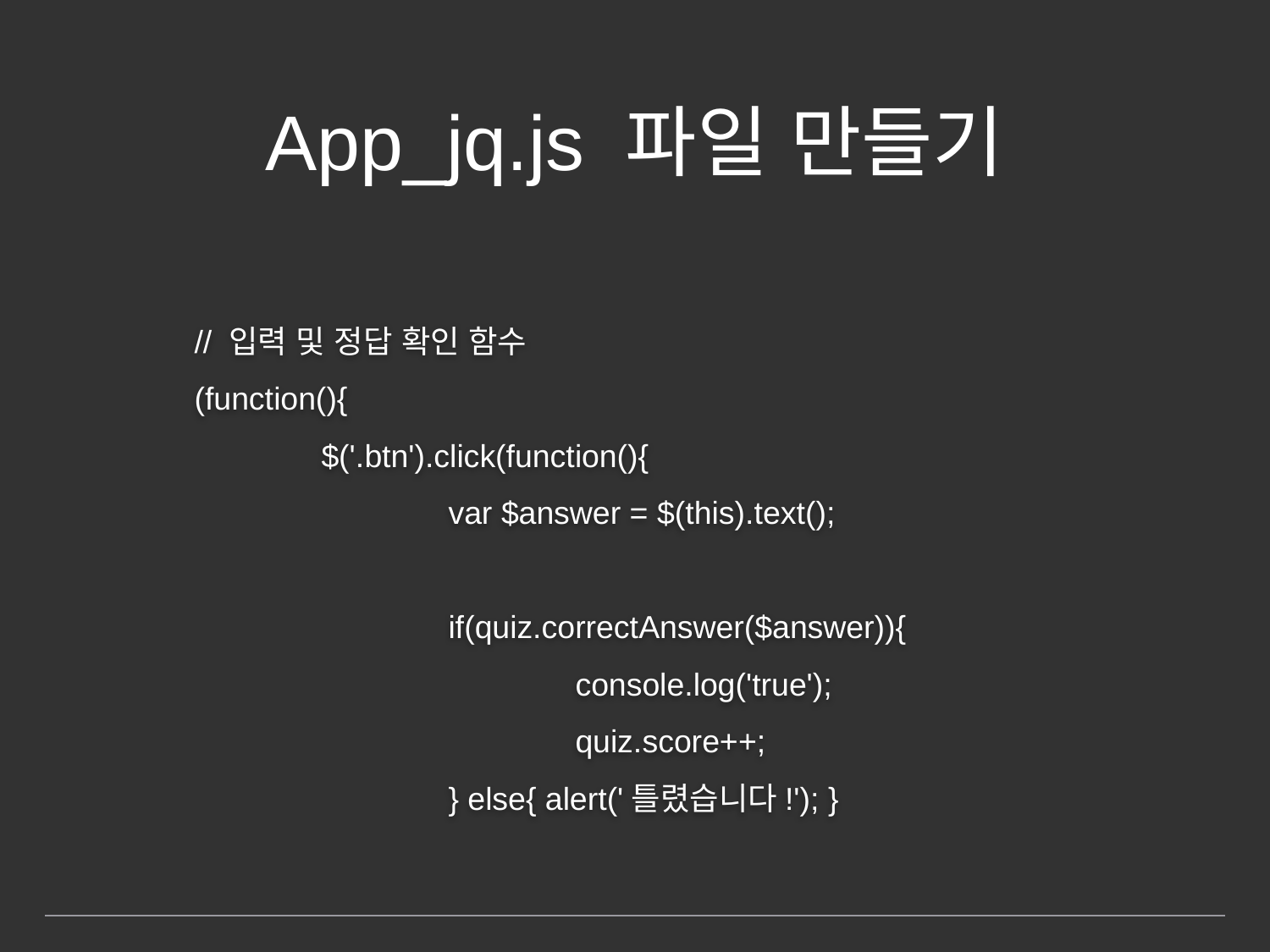

# App_jq.js 파일 만들기
	// 입력 및 정답 확인 함수
	(function(){
		$('.btn').click(function(){
			var $answer = $(this).text();

			if(quiz.correctAnswer($answer)){
				console.log('true');
				quiz.score++;
			} else{ alert('틀렸습니다!'); }